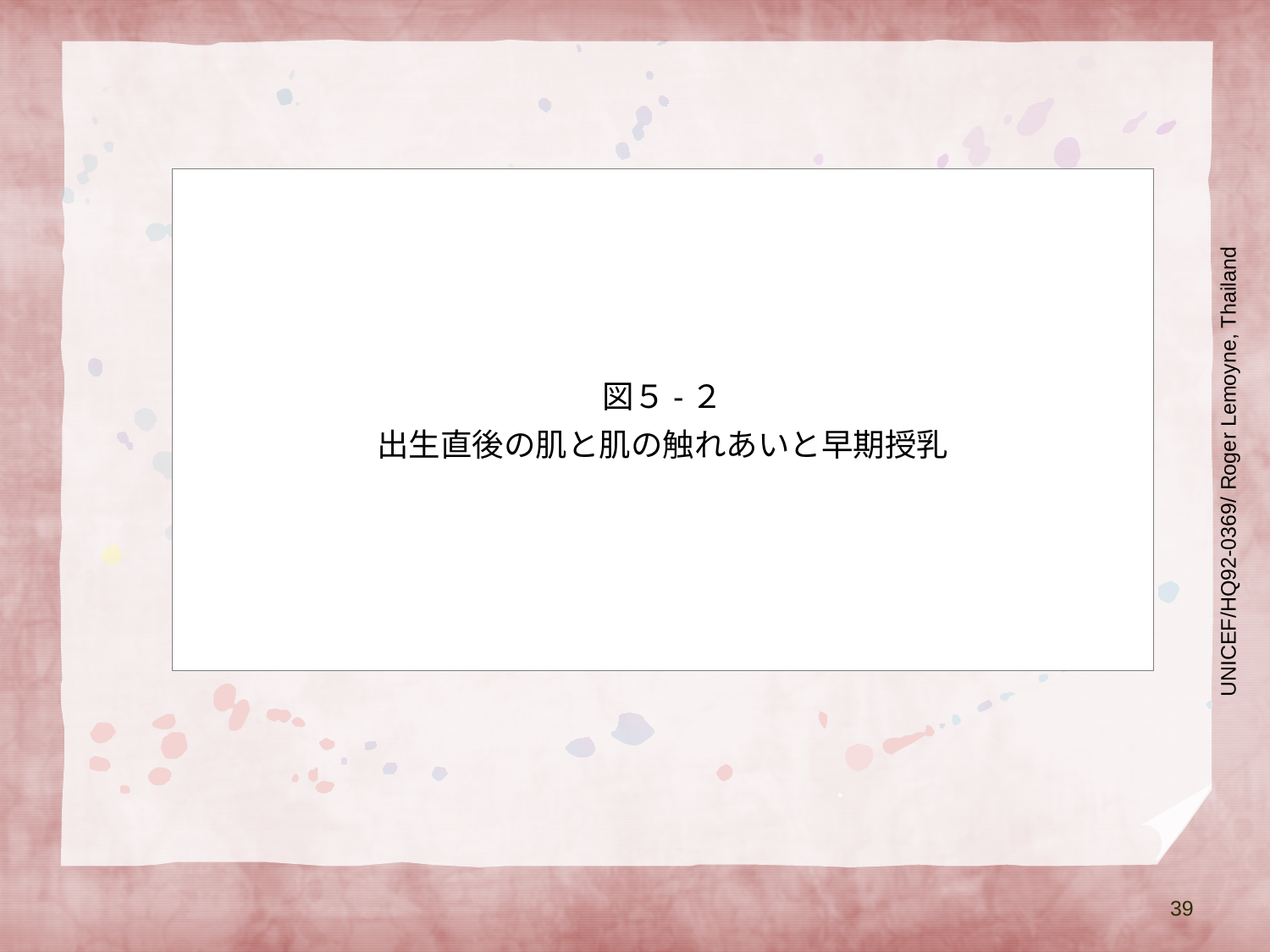

#

図５-２
出生直後の肌と肌の触れあいと早期授乳

UNICEF/HQ92-0369/ Roger Lemoyne, Thailand
39